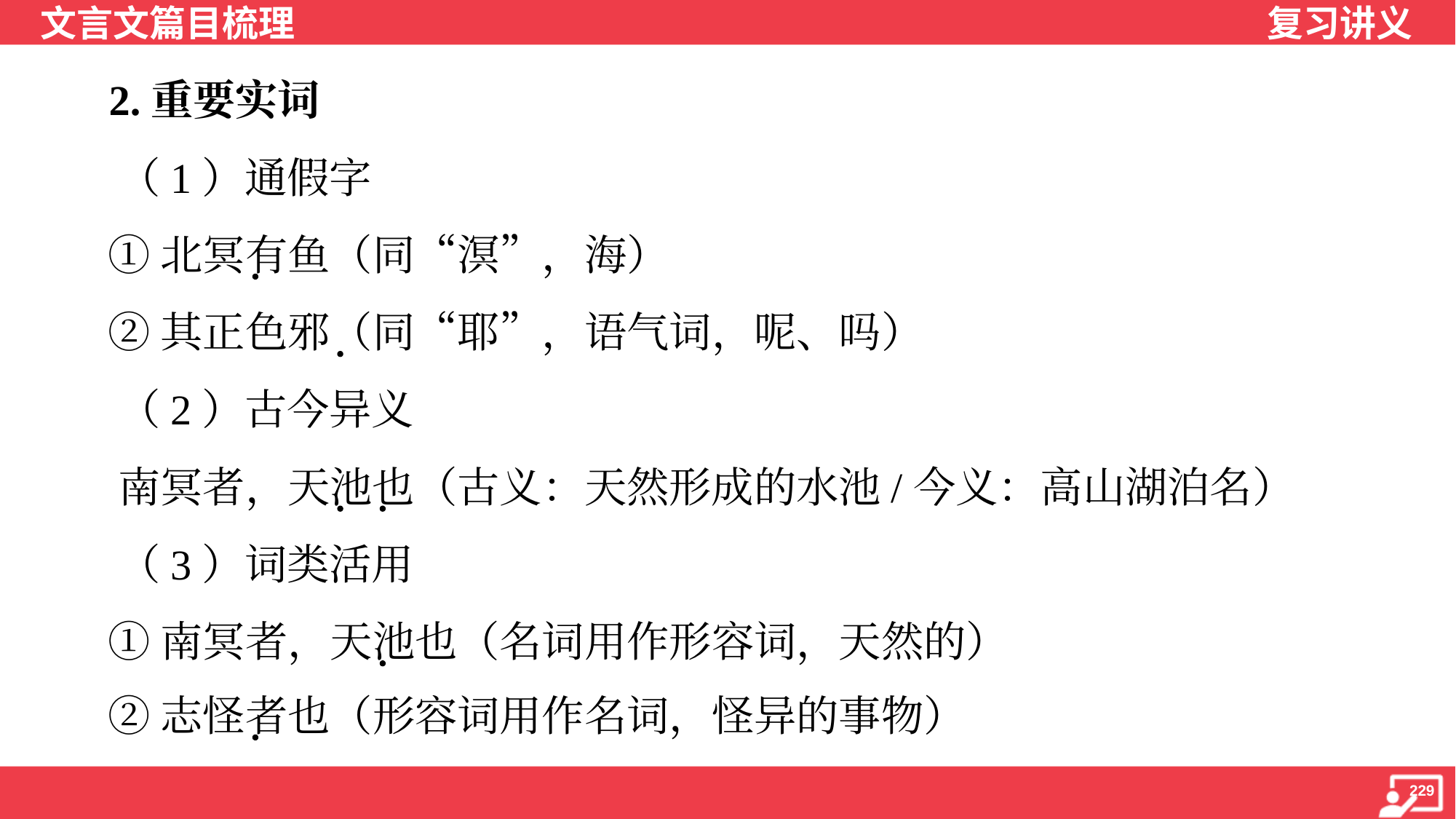

2.重要实词
    （1）通假字
    ①北冥有鱼（同“溟”，海）
    ②其正色邪（同“耶”，语气词，呢、吗）
    （2）古今异义
    南冥者，天池也（古义：天然形成的水池/今义：高山湖泊名）
    （3）词类活用
    ①南冥者，天池也（名词用作形容词，天然的）
    ②志怪者也（形容词用作名词，怪异的事物）